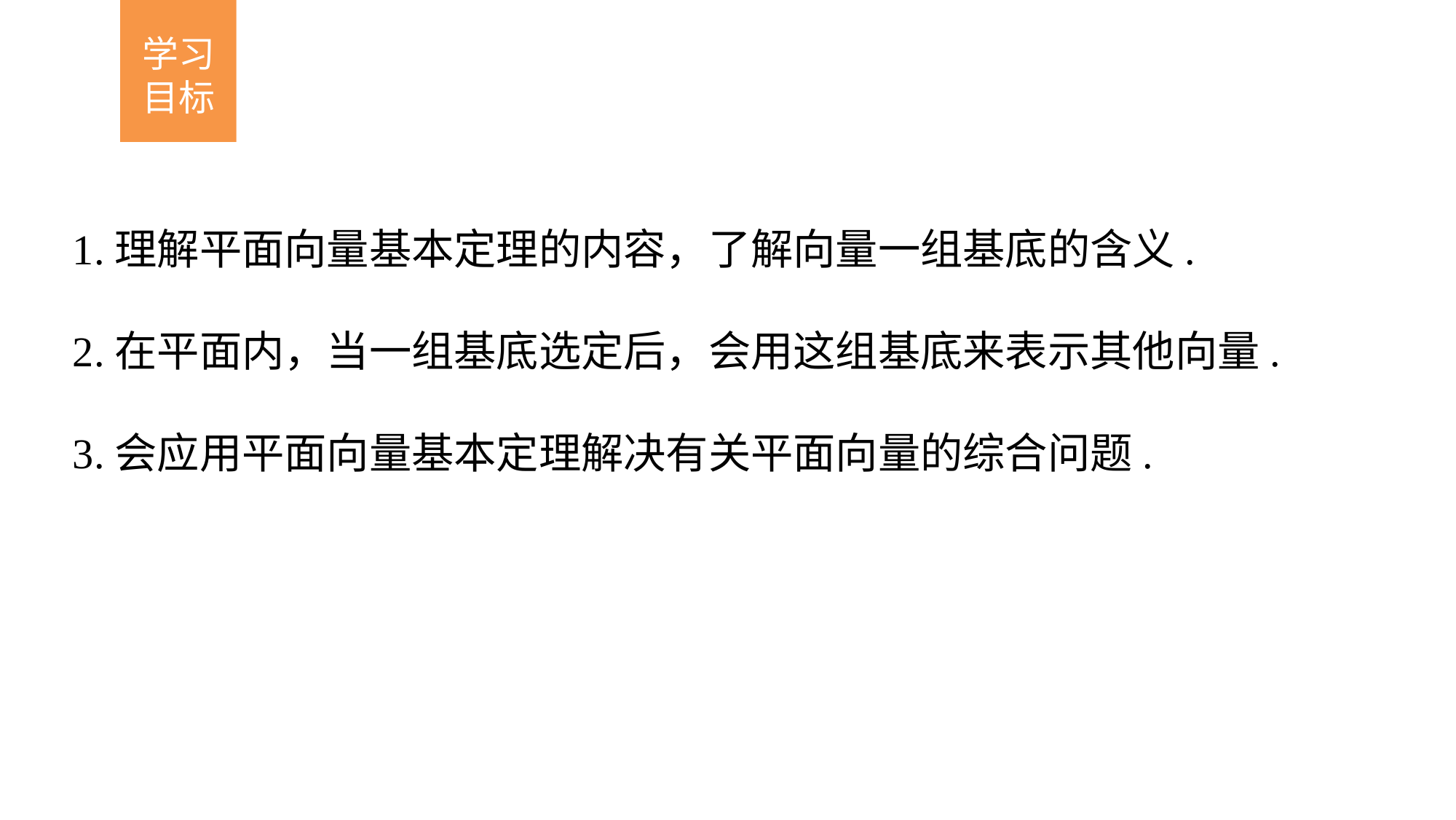

学习目标
1.理解平面向量基本定理的内容，了解向量一组基底的含义.
2.在平面内，当一组基底选定后，会用这组基底来表示其他向量.
3.会应用平面向量基本定理解决有关平面向量的综合问题.